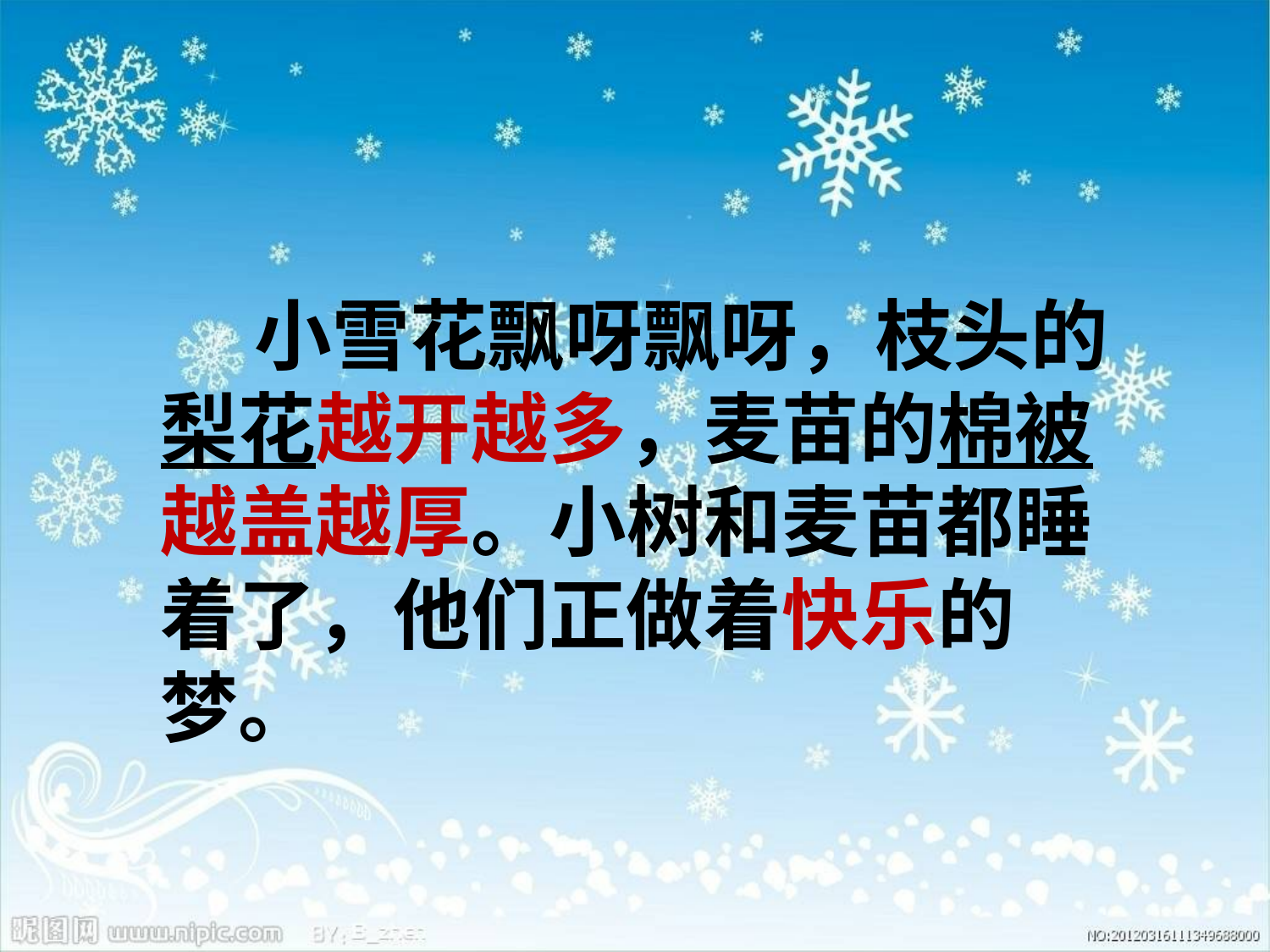

小雪花飘呀飘呀，枝头的梨花越开越多，麦苗的棉被越盖越厚。小树和麦苗都睡着了，他们正做着快乐的梦。